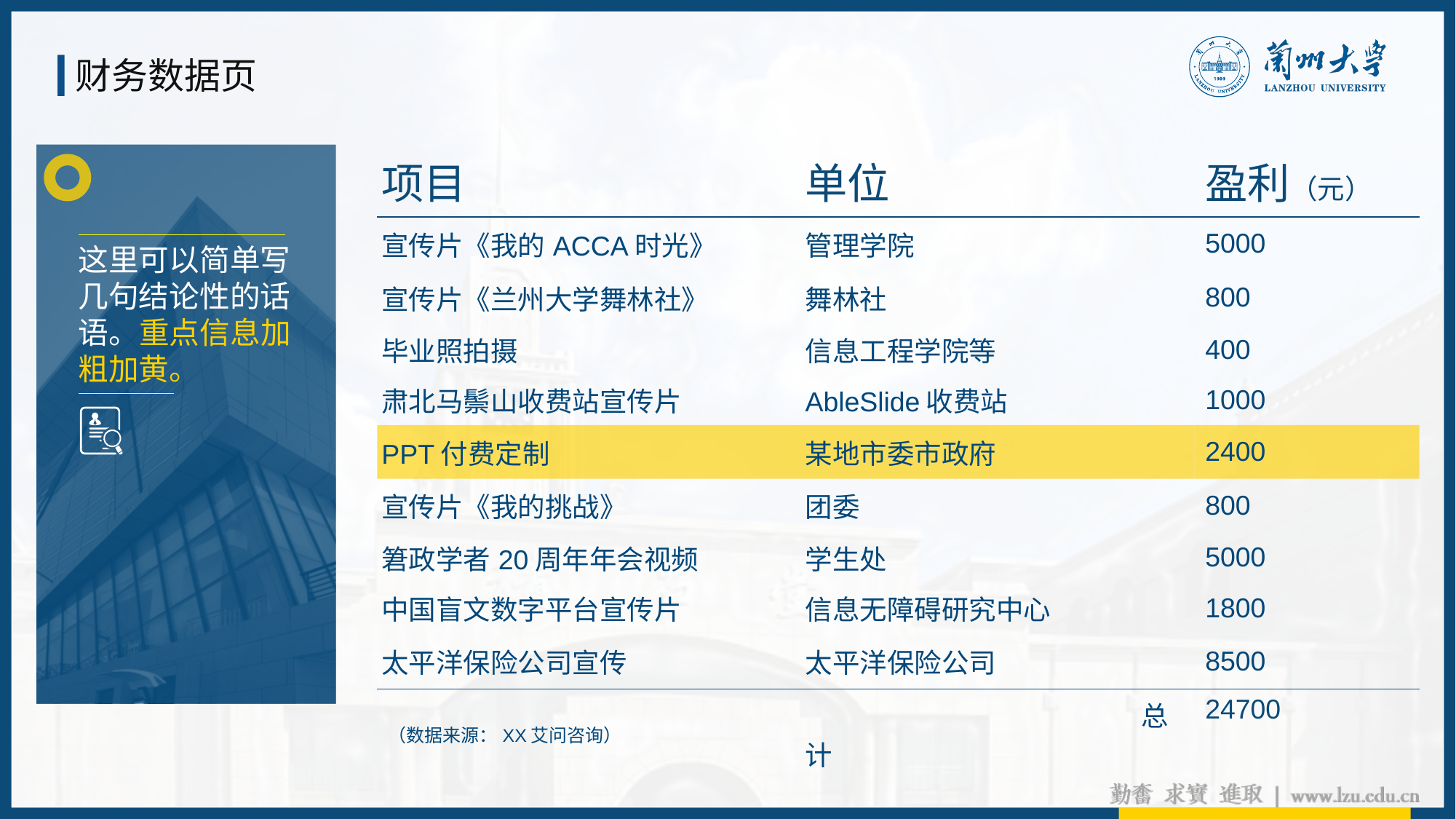

财务数据页

| 项目 | 单位 | 盈利（元） |
| --- | --- | --- |
| 宣传片《我的ACCA时光》 | 管理学院 | 5000 |
| 宣传片《兰州大学舞林社》 | 舞林社 | 800 |
| 毕业照拍摄 | 信息工程学院等 | 400 |
| 肃北马鬃山收费站宣传片 | AbleSlide收费站 | 1000 |
| PPT付费定制 | 某地市委市政府 | 2400 |
| 宣传片《我的挑战》 | 团委 | 800 |
| 䇹政学者20周年年会视频 | 学生处 | 5000 |
| 中国盲文数字平台宣传片 | 信息无障碍研究中心 | 1800 |
| 太平洋保险公司宣传 | 太平洋保险公司 | 8500 |
| （数据来源：XX艾问咨询） | 总计 | 24700 |

这里可以简单写几句结论性的话语。重点信息加粗加黄。